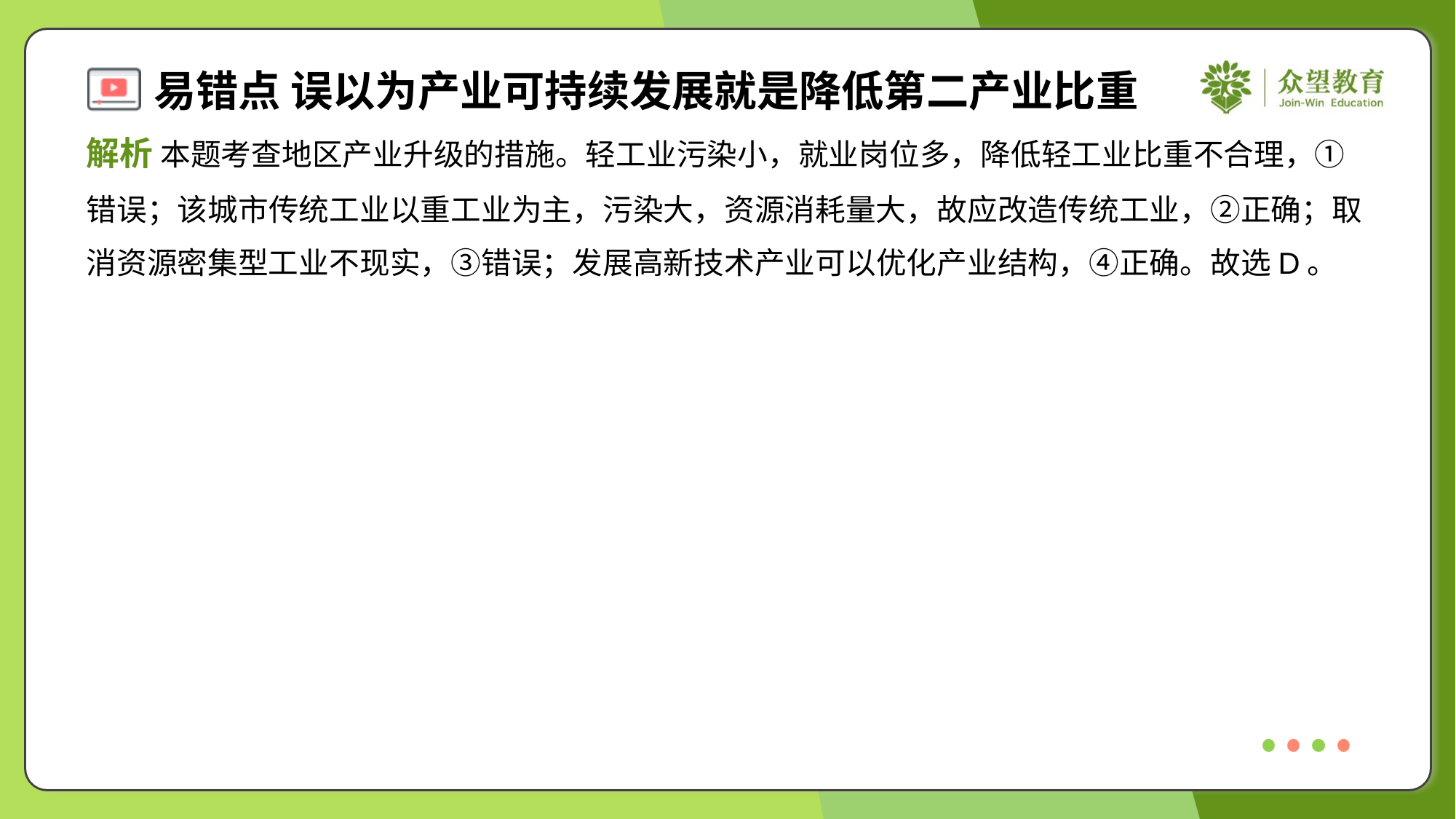

解析 本题考查地区产业升级的措施。轻工业污染小，就业岗位多，降低轻工业比重不合理，①
错误；该城市传统工业以重工业为主，污染大，资源消耗量大，故应改造传统工业，②正确；取
消资源密集型工业不现实，③错误；发展高新技术产业可以优化产业结构，④正确。故选D。